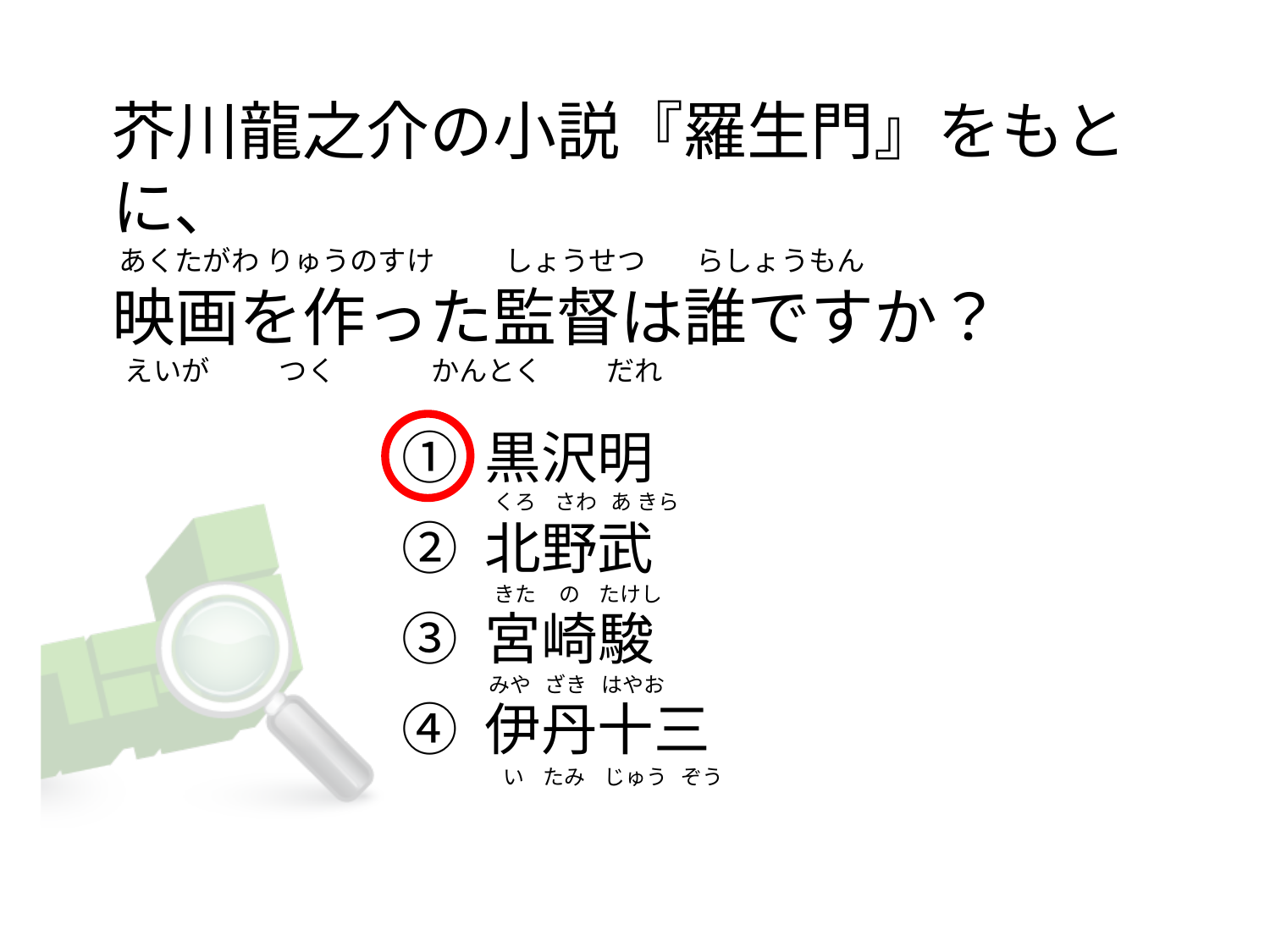

# 芥川龍之介の小説『羅生門』をもとに、  あくたがわ りゅうのすけ           しょうせつ        らしょうもん 映画を作った監督は誰ですか？   えいが           つく               かんとく          だれ

① 黒沢明
② 北野武
③ 宮崎駿
④ 伊丹十三
  くろ    さわ   あ きら
  きた     の    たけし
 みや   ざき   はやお
    い    たみ    じゅう   ぞう